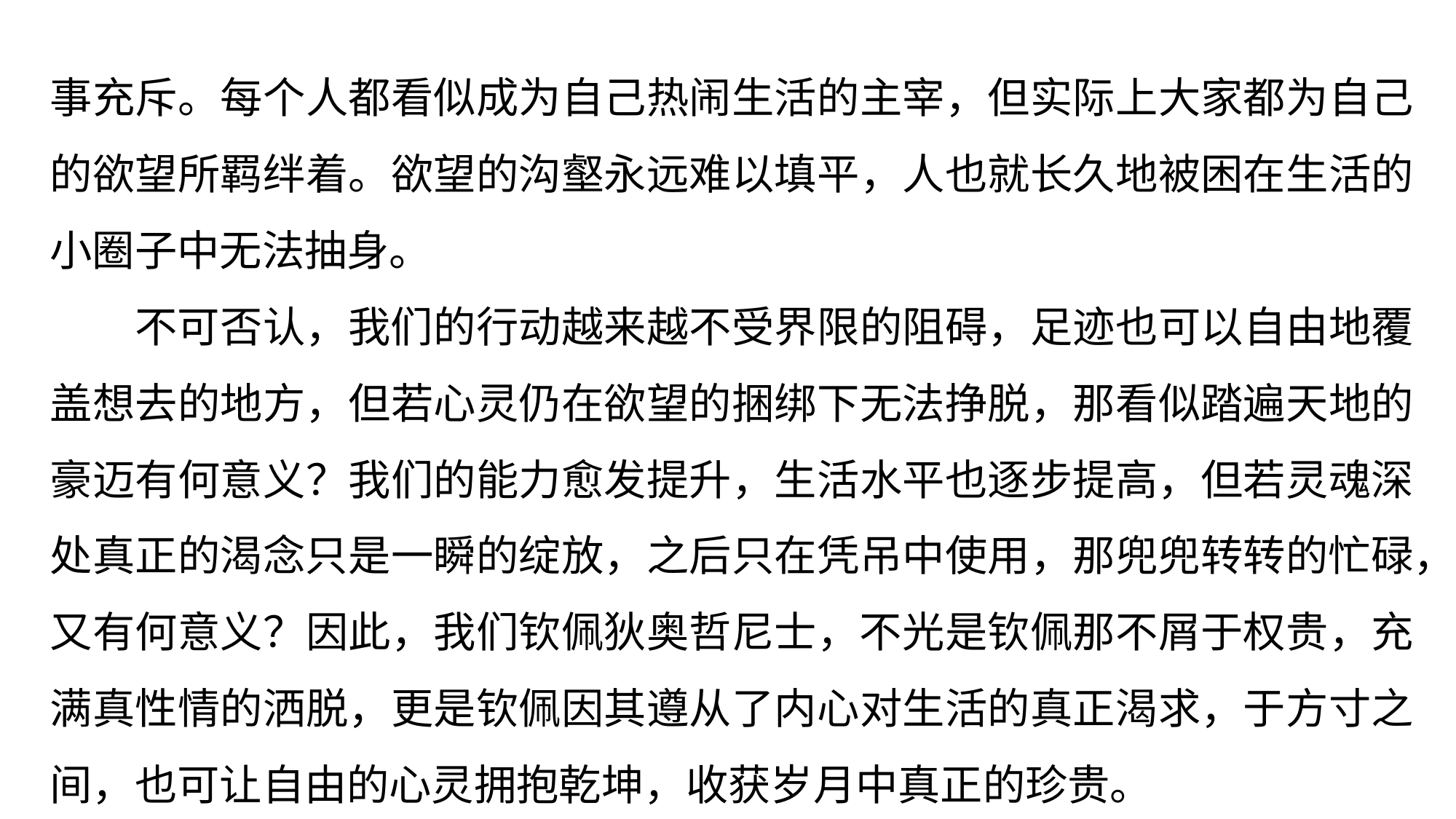

事充斥。每个人都看似成为自己热闹生活的主宰，但实际上大家都为自己的欲望所羁绊着。欲望的沟壑永远难以填平，人也就长久地被困在生活的小圈子中无法抽身。
不可否认，我们的行动越来越不受界限的阻碍，足迹也可以自由地覆盖想去的地方，但若心灵仍在欲望的捆绑下无法挣脱，那看似踏遍天地的豪迈有何意义？我们的能力愈发提升，生活水平也逐步提高，但若灵魂深处真正的渴念只是一瞬的绽放，之后只在凭吊中使用，那兜兜转转的忙碌，又有何意义？因此，我们钦佩狄奥哲尼士，不光是钦佩那不屑于权贵，充满真性情的洒脱，更是钦佩因其遵从了内心对生活的真正渴求，于方寸之间，也可让自由的心灵拥抱乾坤，收获岁月中真正的珍贵。